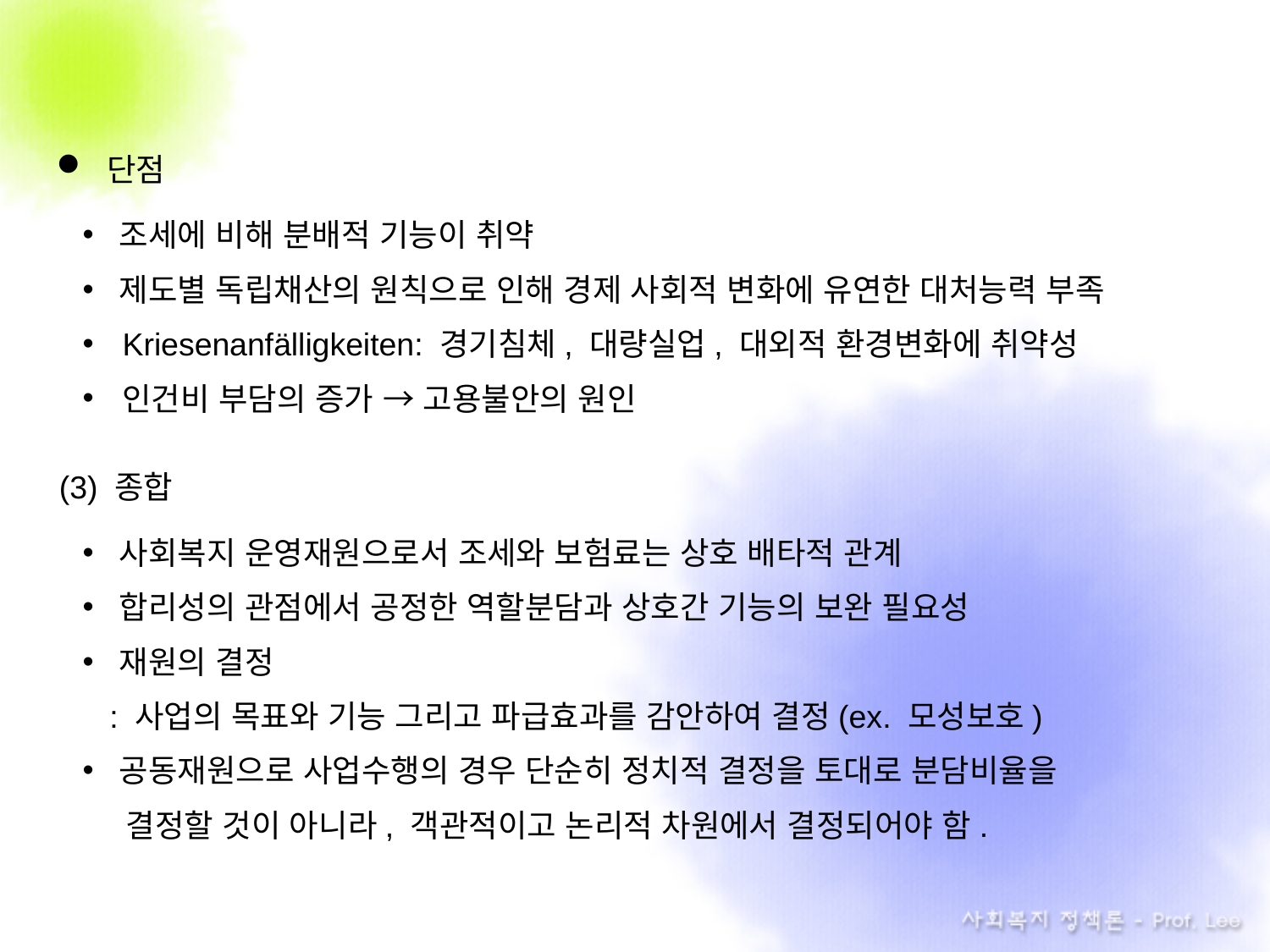

단점

조세에 비해 분배적 기능이 취약
제도별 독립채산의 원칙으로 인해 경제 사회적 변화에 유연한 대처능력 부족
Kriesenanfälligkeiten: 경기침체, 대량실업, 대외적 환경변화에 취약성
인건비 부담의 증가 → 고용불안의 원인

   (3) 종합

사회복지 운영재원으로서 조세와 보험료는 상호 배타적 관계
합리성의 관점에서 공정한 역할분담과 상호간 기능의 보완 필요성
재원의 결정
   : 사업의 목표와 기능 그리고 파급효과를 감안하여 결정(ex. 모성보호)
공동재원으로 사업수행의 경우 단순히 정치적 결정을 토대로 분담비율을
  . 결정할 것이 아니라, 객관적이고 논리적 차원에서 결정되어야 함.